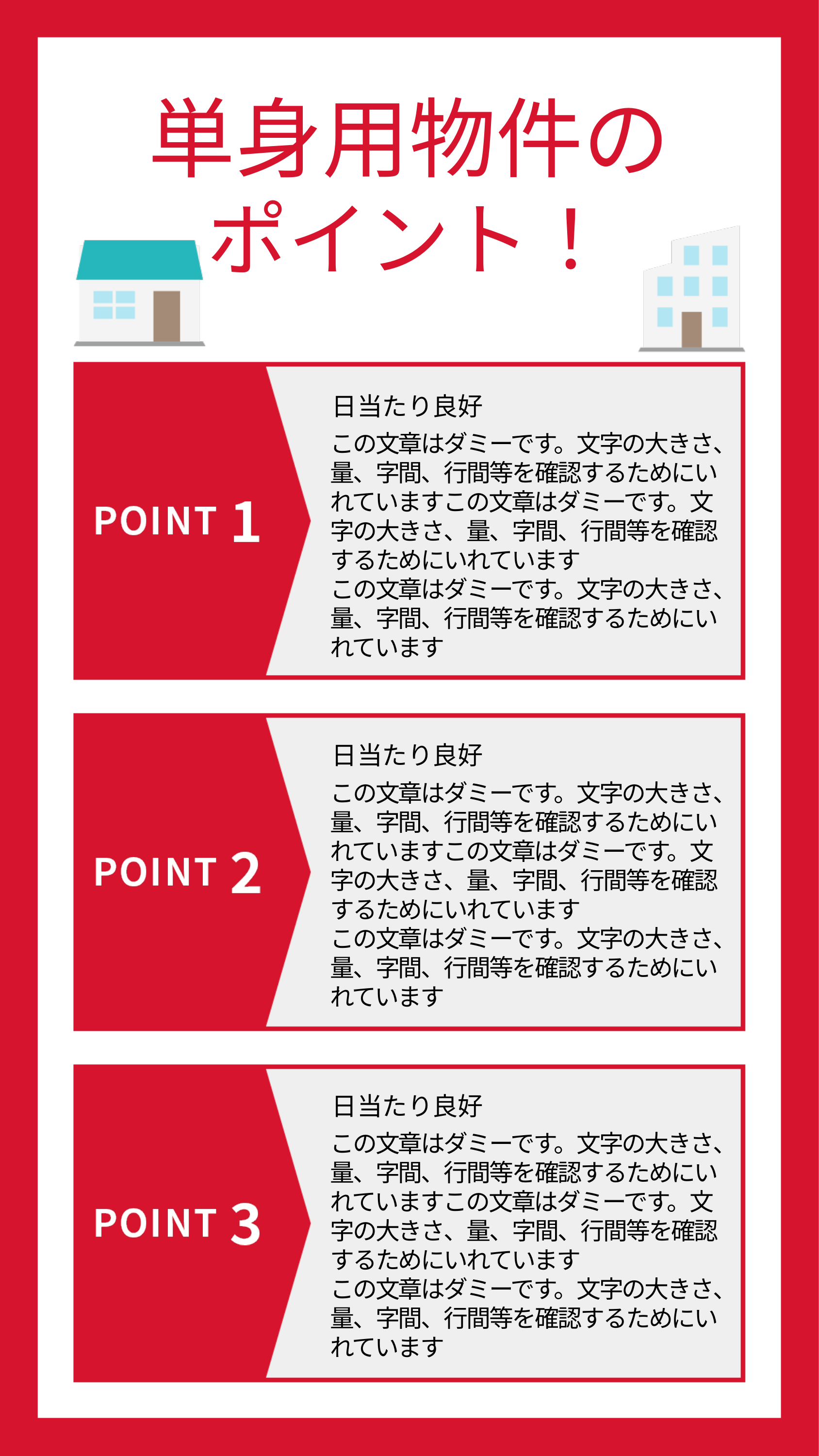

単身用物件の
ポイント！
日当たり良好
この文章はダミーです。文字の大きさ、量、字間、行間等を確認するためにいれていますこの文章はダミーです。文字の大きさ、量、字間、行間等を確認するためにいれています
この文章はダミーです。文字の大きさ、量、字間、行間等を確認するためにいれています
日当たり良好
この文章はダミーです。文字の大きさ、量、字間、行間等を確認するためにいれていますこの文章はダミーです。文字の大きさ、量、字間、行間等を確認するためにいれています
この文章はダミーです。文字の大きさ、量、字間、行間等を確認するためにいれています
日当たり良好
この文章はダミーです。文字の大きさ、量、字間、行間等を確認するためにいれていますこの文章はダミーです。文字の大きさ、量、字間、行間等を確認するためにいれています
この文章はダミーです。文字の大きさ、量、字間、行間等を確認するためにいれています